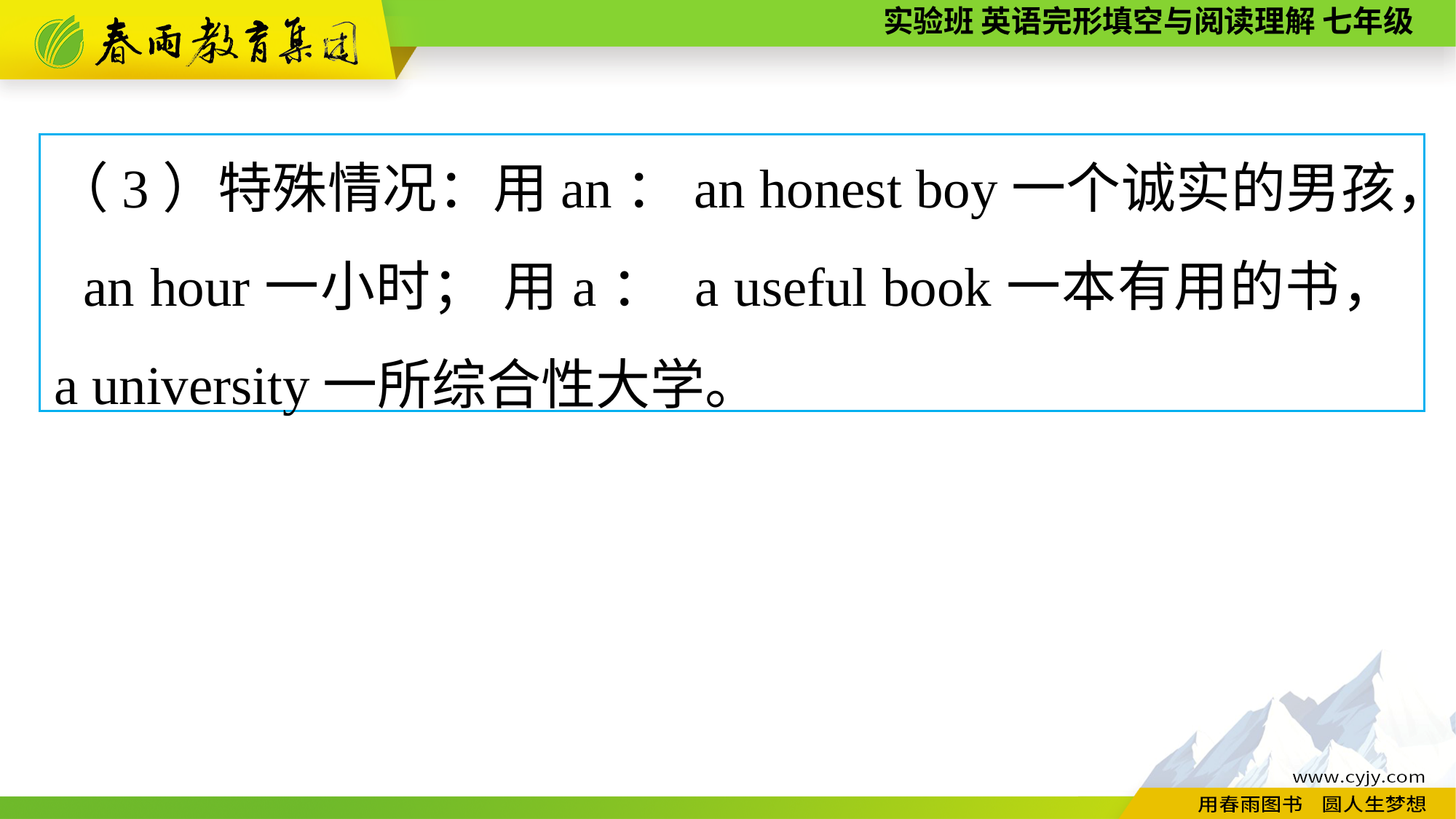

（3）特殊情况：用an：an honest boy一个诚实的男孩， an hour一小时； 用a： a useful book一本有用的书， a university一所综合性大学。